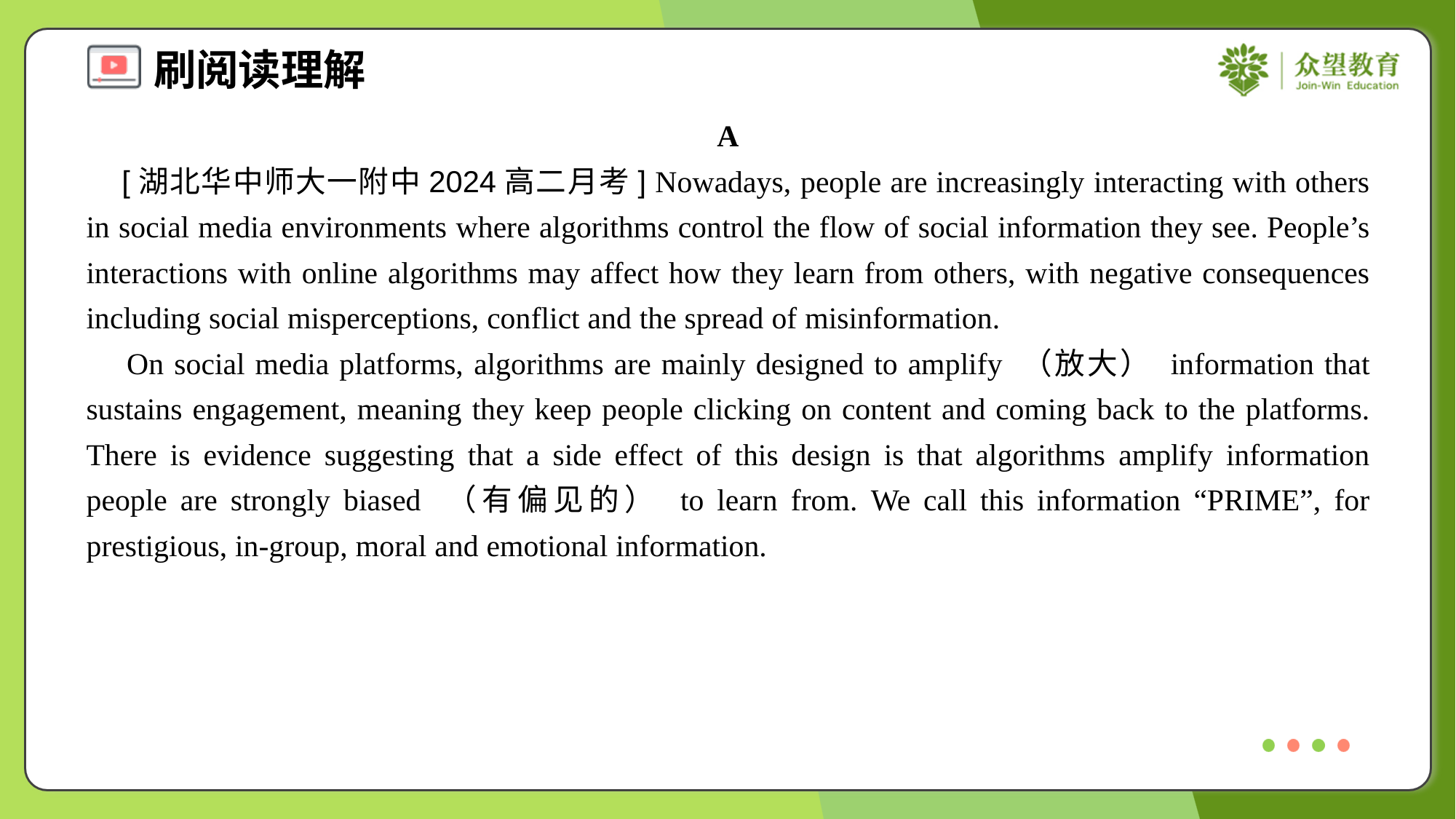

A
    [湖北华中师大一附中2024高二月考] Nowadays, people are increasingly interacting with others in social media environments where algorithms control the flow of social information they see. People’s interactions with online algorithms may affect how they learn from others, with negative consequences including social misperceptions, conflict and the spread of misinformation.
    On social media platforms, algorithms are mainly designed to amplify （放大） information that sustains engagement, meaning they keep people clicking on content and coming back to the platforms. There is evidence suggesting that a side effect of this design is that algorithms amplify information people are strongly biased （有偏见的） to learn from. We call this information “PRIME”, for prestigious, in-group, moral and emotional information.